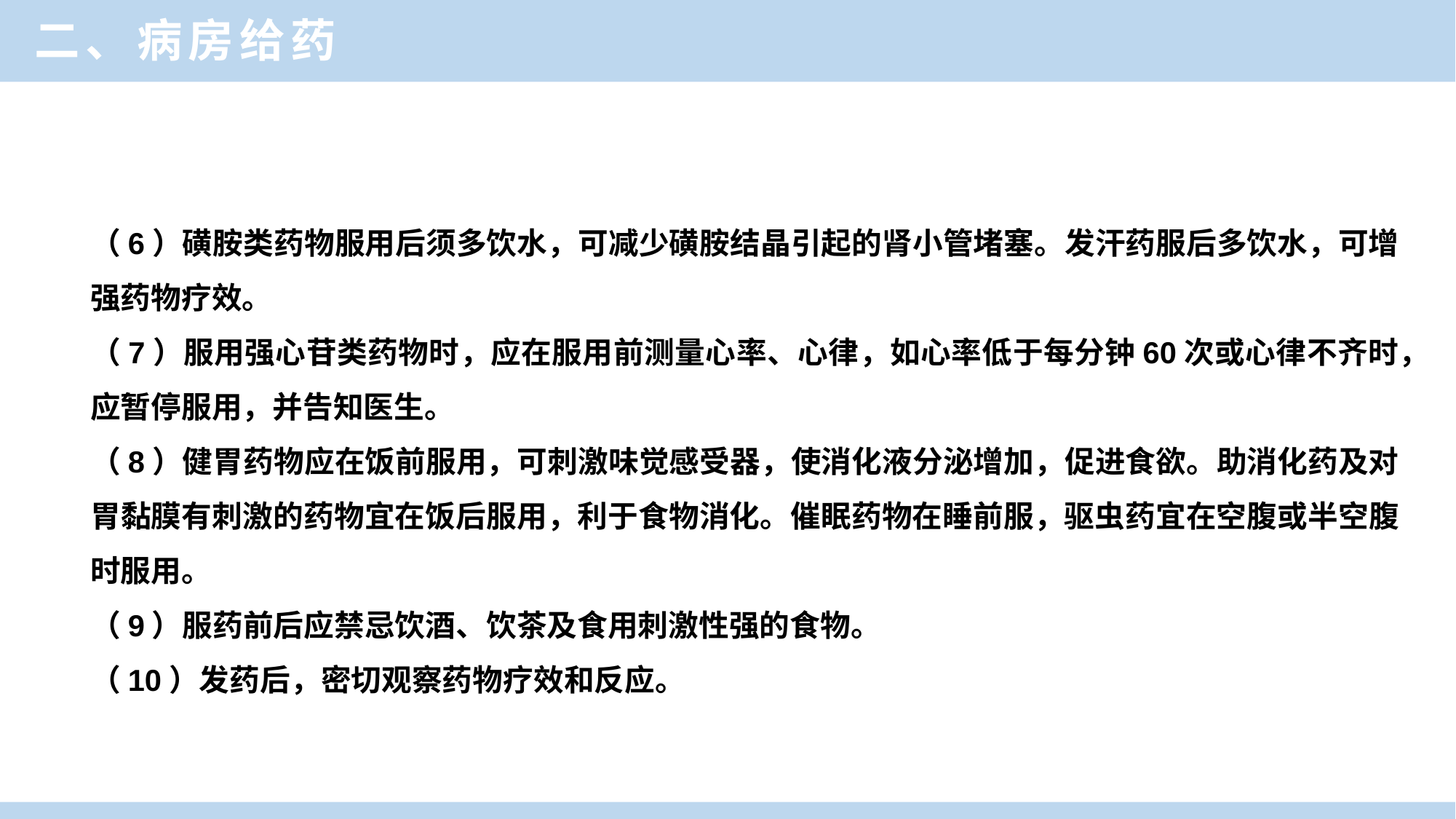

二、病房给药
（6）磺胺类药物服用后须多饮水，可减少磺胺结晶引起的肾小管堵塞。发汗药服后多饮水，可增强药物疗效。
（7）服用强心苷类药物时，应在服用前测量心率、心律，如心率低于每分钟60次或心律不齐时，应暂停服用，并告知医生。
（8）健胃药物应在饭前服用，可刺激味觉感受器，使消化液分泌增加，促进食欲。助消化药及对胃黏膜有刺激的药物宜在饭后服用，利于食物消化。催眠药物在睡前服，驱虫药宜在空腹或半空腹时服用。
（9）服药前后应禁忌饮酒、饮茶及食用刺激性强的食物。
（10）发药后，密切观察药物疗效和反应。